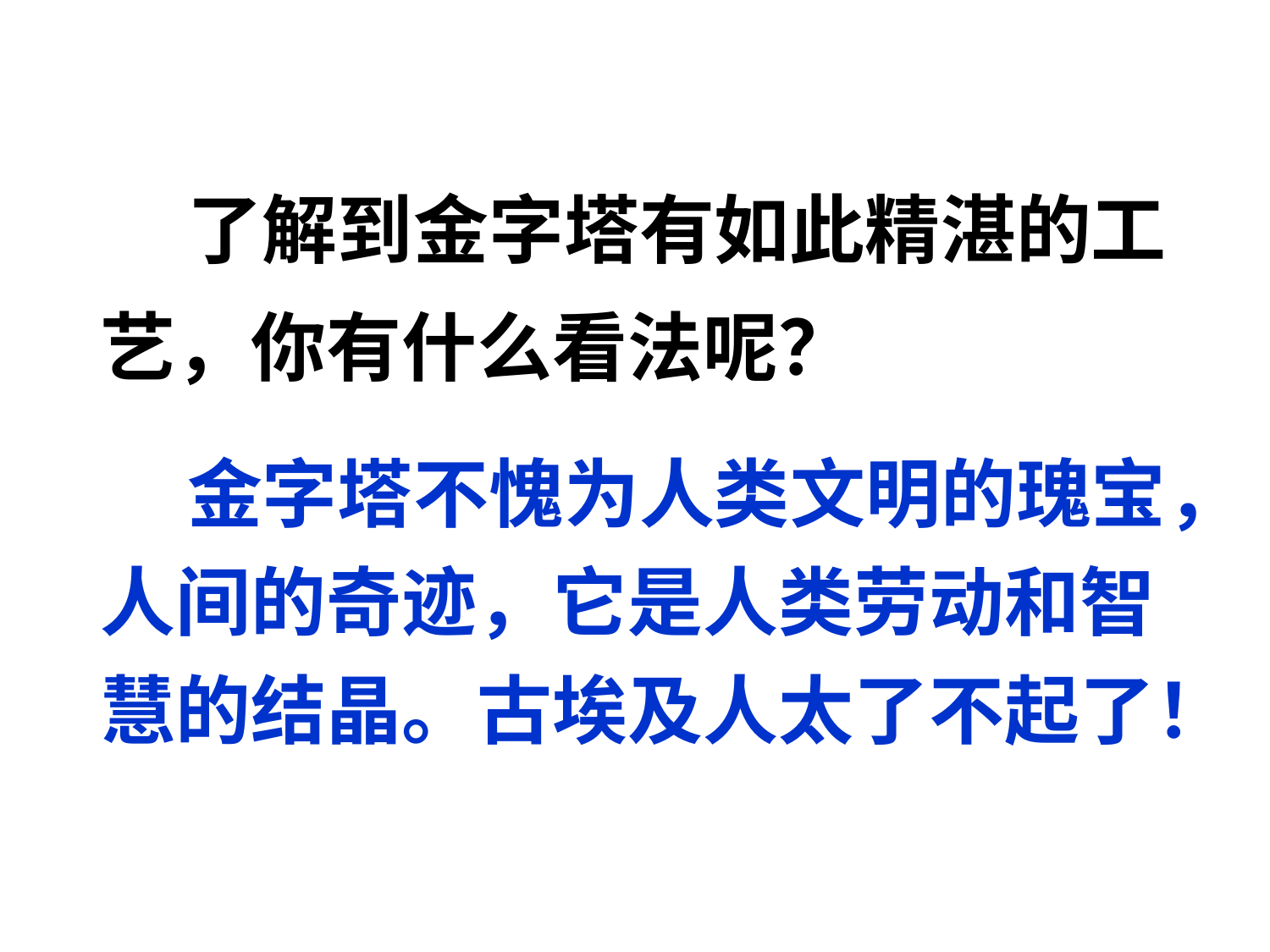

了解到金字塔有如此精湛的工艺，你有什么看法呢？
    金字塔不愧为人类文明的瑰宝，人间的奇迹，它是人类劳动和智慧的结晶。古埃及人太了不起了！